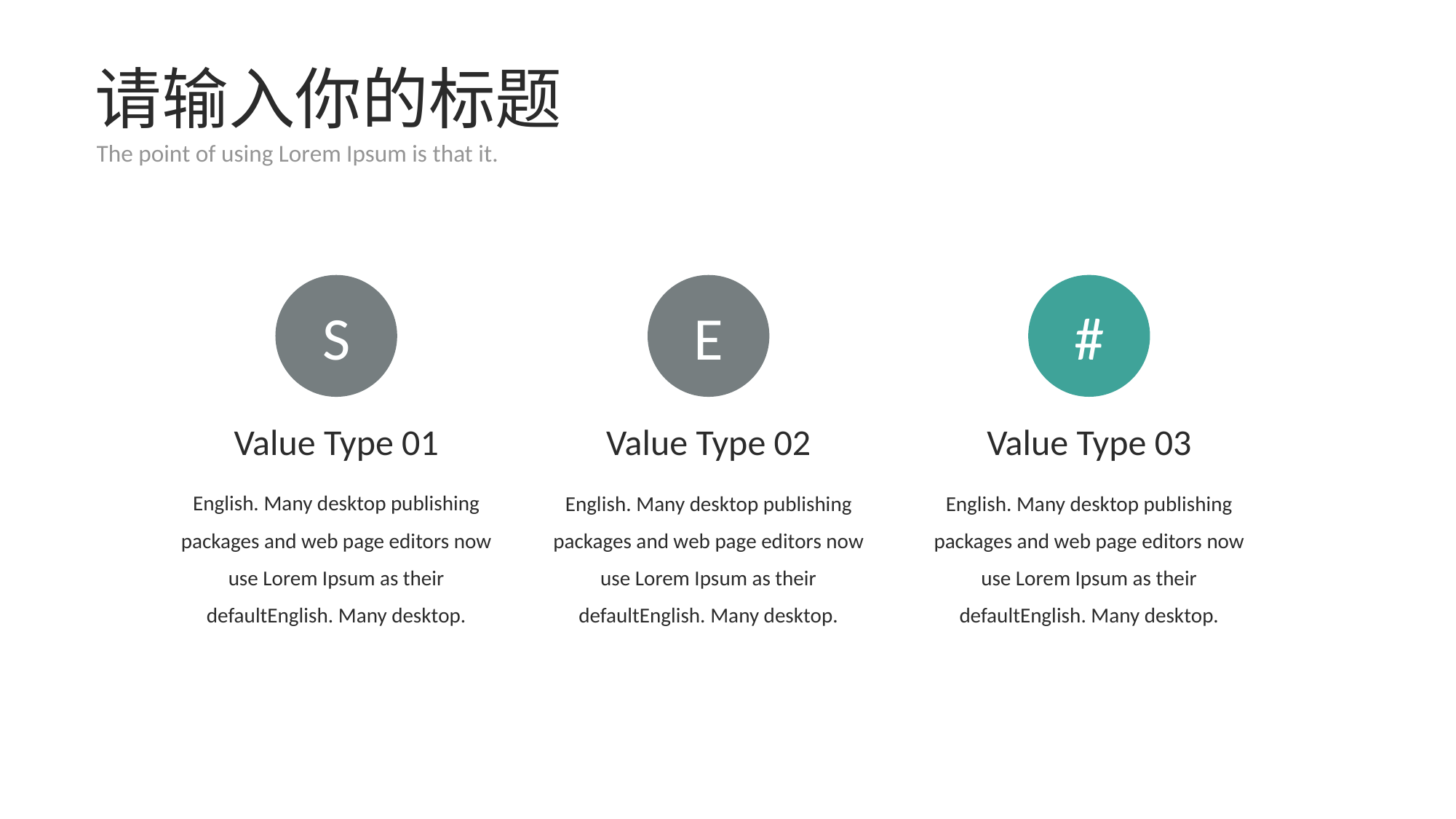

# 请输入你的标题
The point of using Lorem Ipsum is that it.
#
Value Type 03
English. Many desktop publishing packages and web page editors now use Lorem Ipsum as their defaultEnglish. Many desktop.
S
Value Type 01
English. Many desktop publishing packages and web page editors now use Lorem Ipsum as their defaultEnglish. Many desktop.
E
Value Type 02
English. Many desktop publishing packages and web page editors now use Lorem Ipsum as their defaultEnglish. Many desktop.